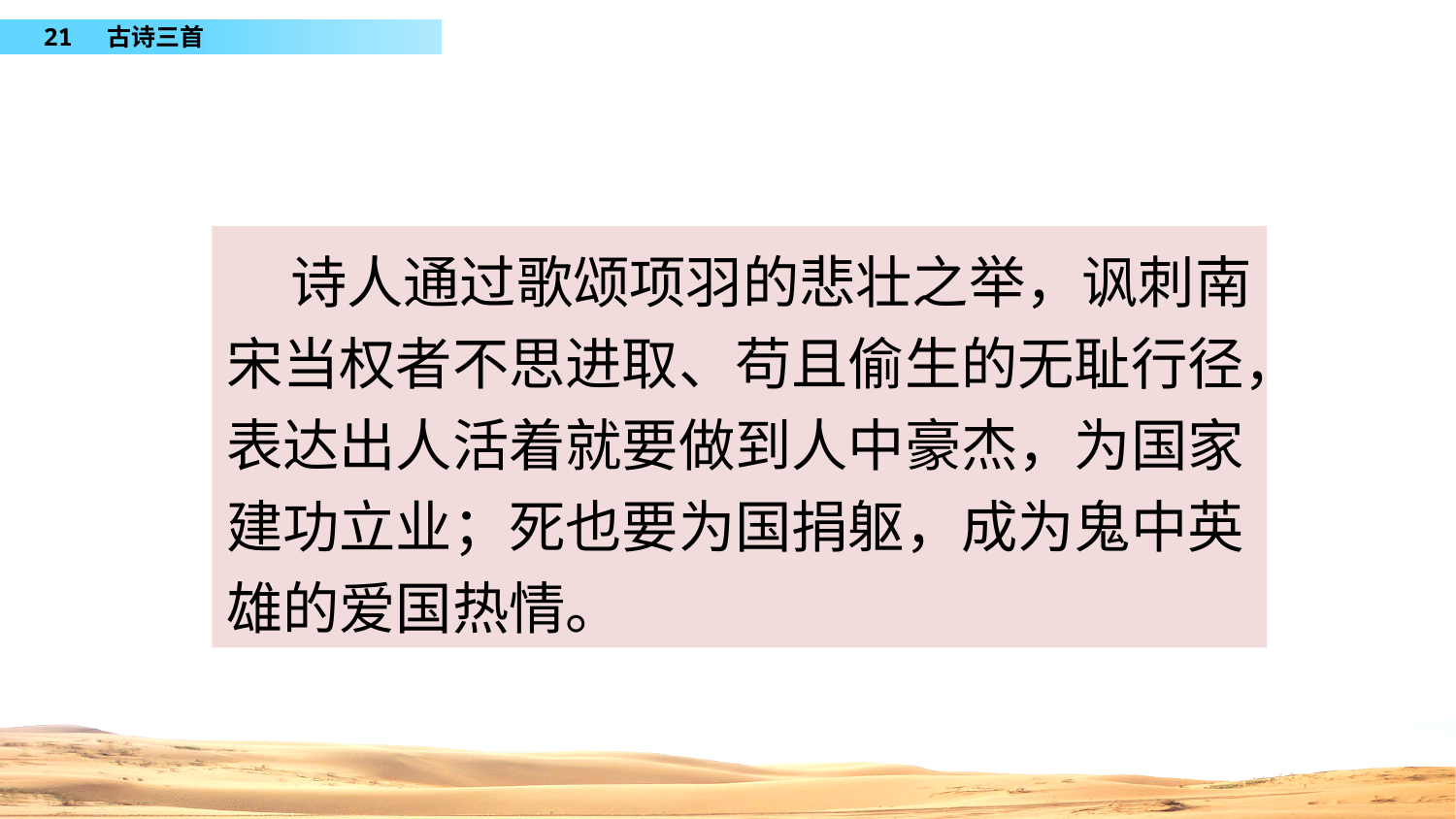

诗人通过歌颂项羽的悲壮之举，讽刺南宋当权者不思进取、苟且偷生的无耻行径，表达出人活着就要做到人中豪杰，为国家建功立业；死也要为国捐躯，成为鬼中英雄的爱国热情。